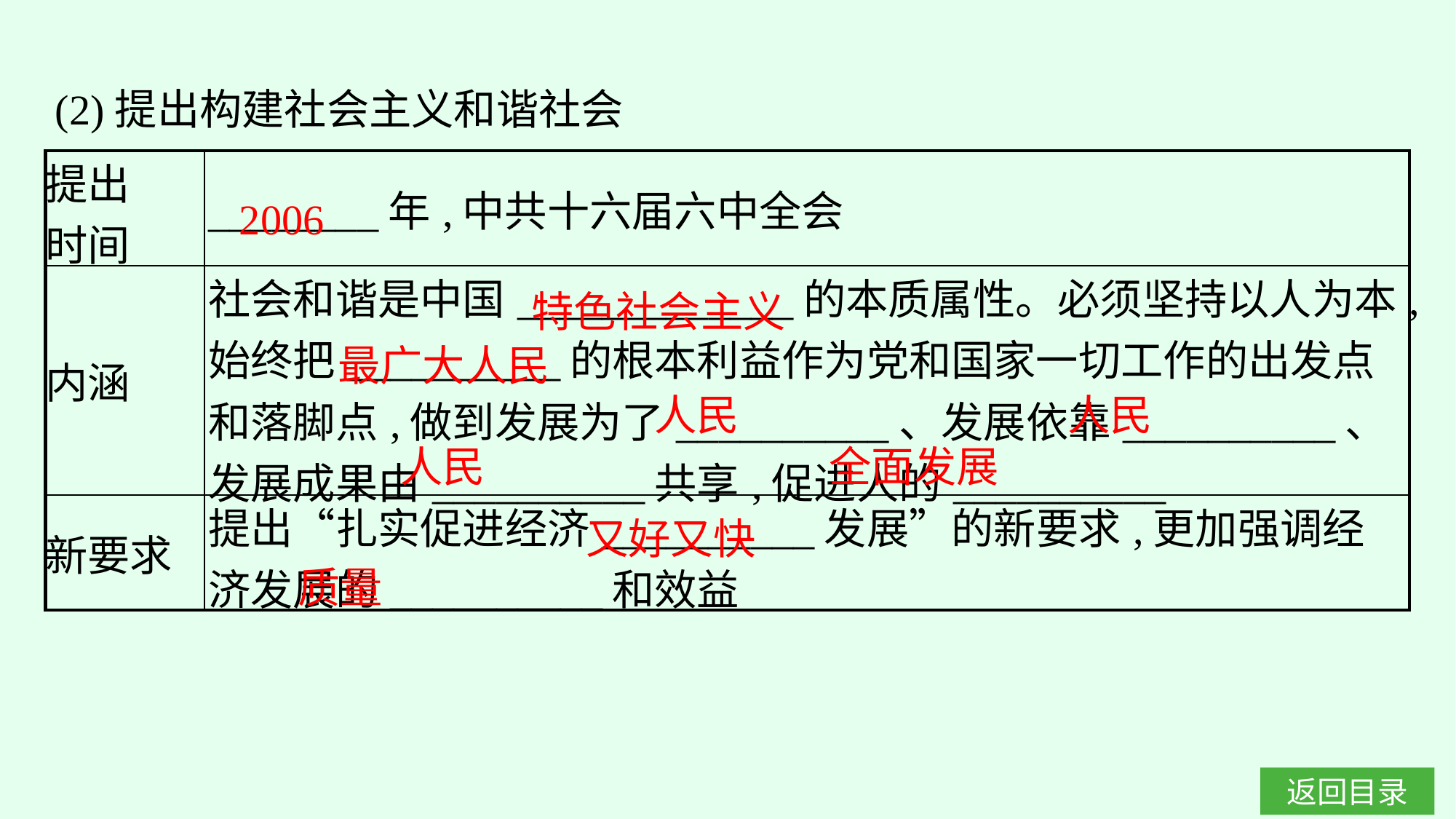

(2)提出构建社会主义和谐社会
| 提出 时间 | \_\_\_\_\_\_\_\_年,中共十六届六中全会 |
| --- | --- |
| 内涵 | 社会和谐是中国\_\_\_\_\_\_\_\_\_\_\_\_\_的本质属性。必须坚持以人为本,始终把\_\_\_\_\_\_\_\_\_\_的根本利益作为党和国家一切工作的出发点和落脚点,做到发展为了\_\_\_\_\_\_\_\_\_\_、发展依靠\_\_\_\_\_\_\_\_\_\_、发展成果由\_\_\_\_\_\_\_\_\_\_共享,促进人的\_\_\_\_\_\_\_\_\_\_ |
| 新要求 | 提出“扎实促进经济\_\_\_\_\_\_\_\_\_\_发展”的新要求,更加强调经济发展的\_\_\_\_\_\_\_\_\_\_和效益 |
2006
特色社会主义
最广大人民
人民
人民
全面发展
人民
又好又快
质量